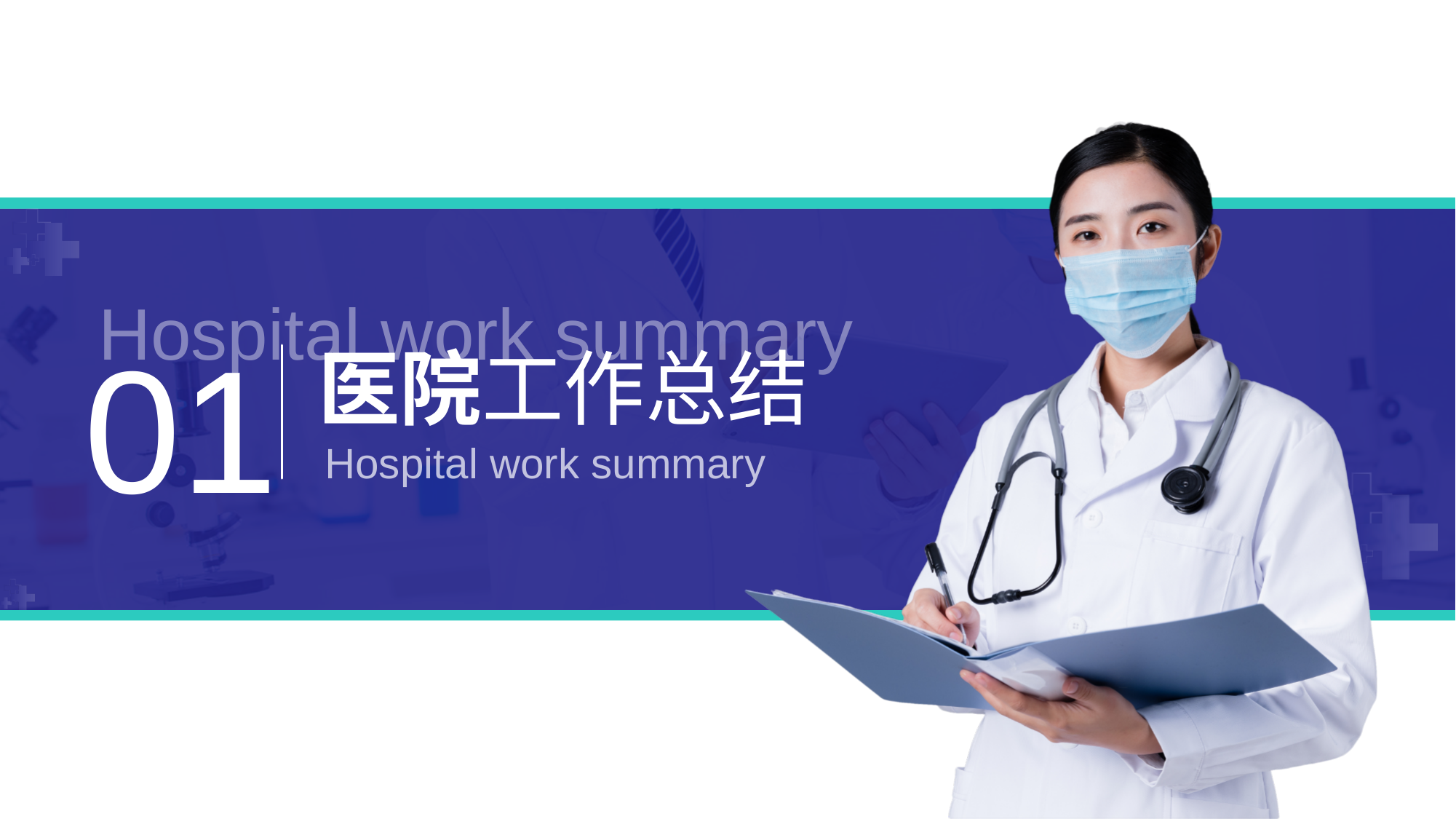

Hospital work summary
01
医院工作总结
Hospital work summary